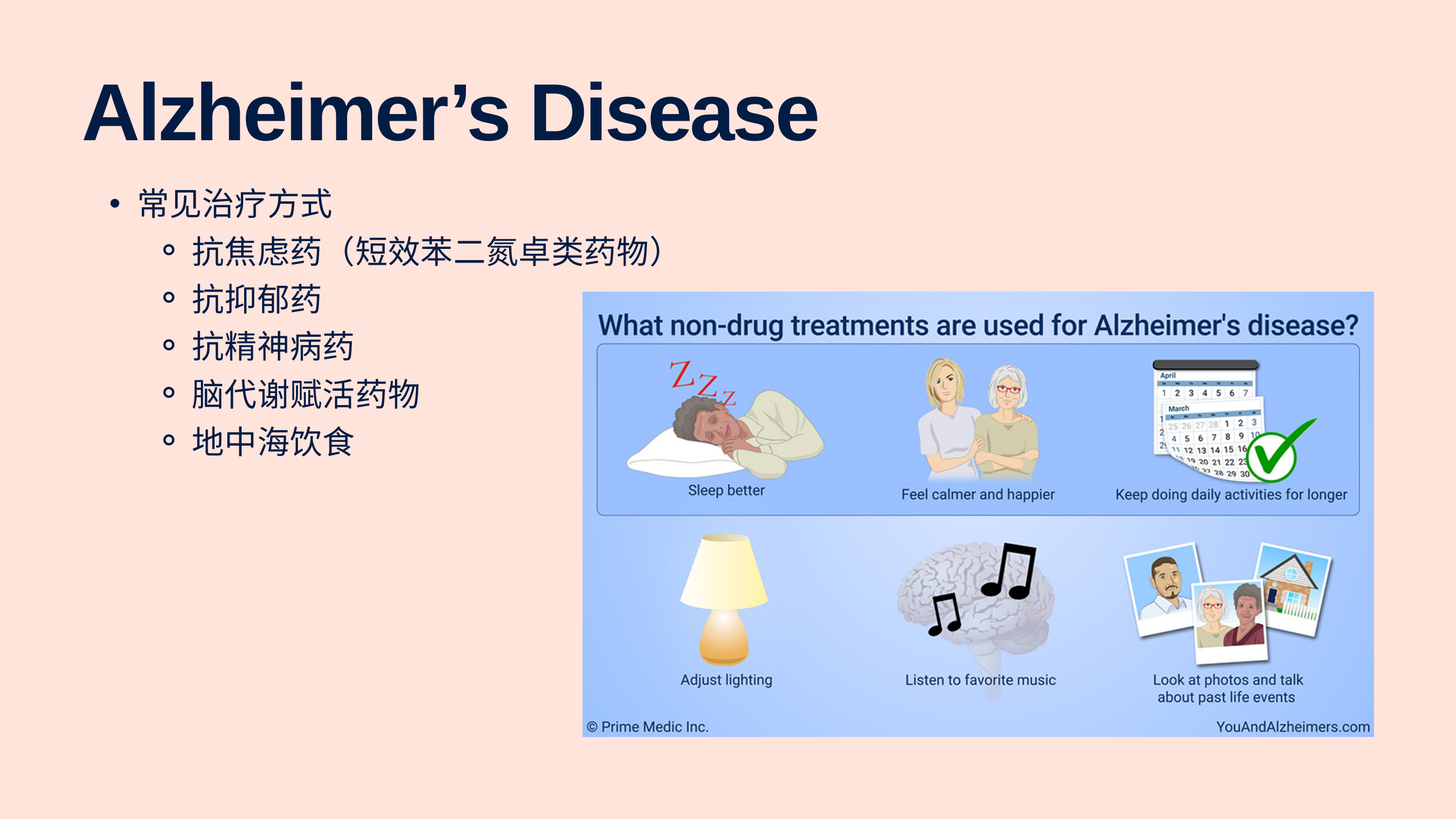

Alzheimer’s Disease
常见治疗方式
抗焦虑药（短效苯二氮卓类药物）
抗抑郁药
抗精神病药
脑代谢赋活药物
地中海饮食